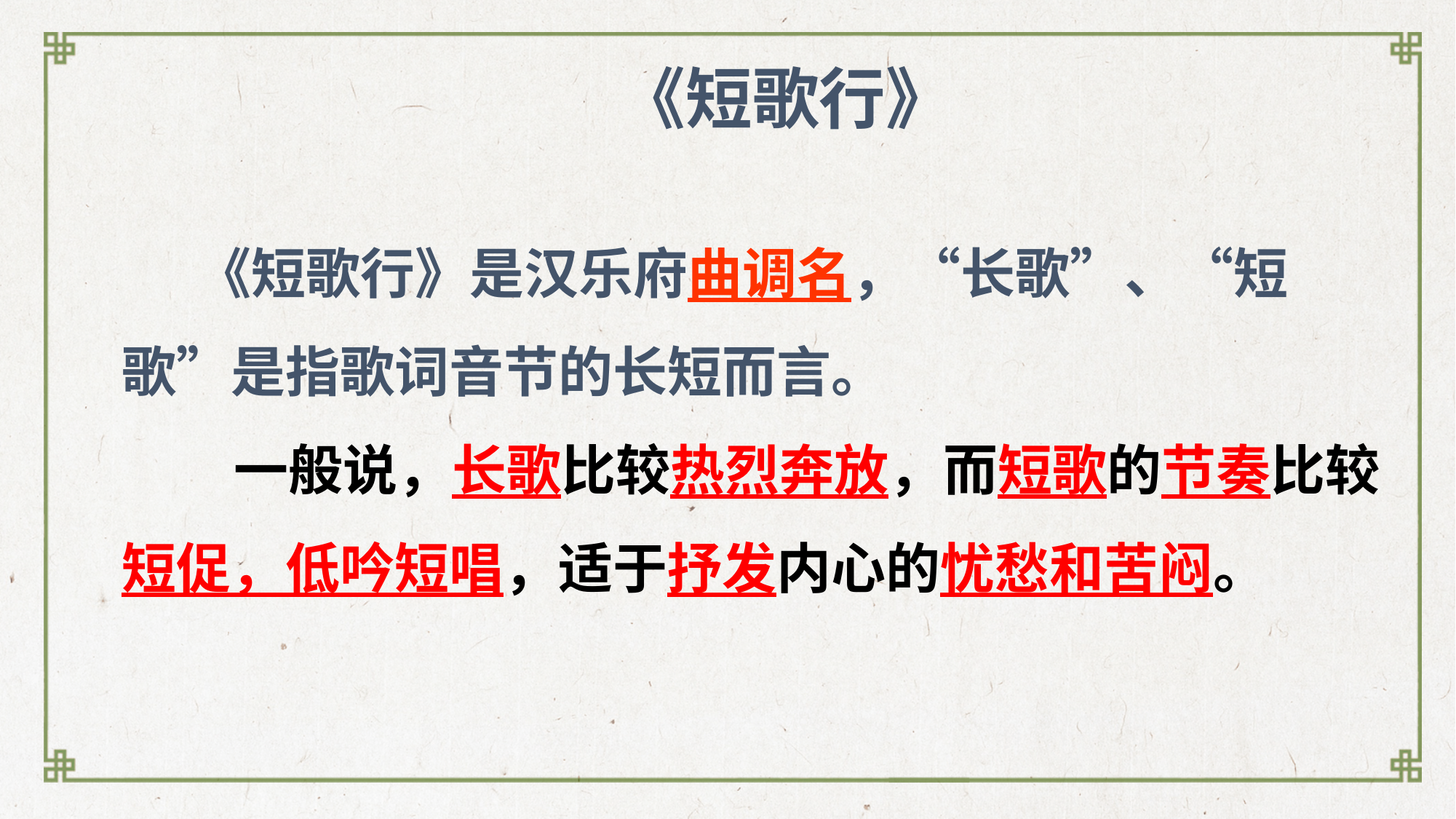

《短歌行》
     《短歌行》是汉乐府曲调名，“长歌”、“短歌”是指歌词音节的长短而言。
        一般说，长歌比较热烈奔放，而短歌的节奏比较短促，低吟短唱，适于抒发内心的忧愁和苦闷。